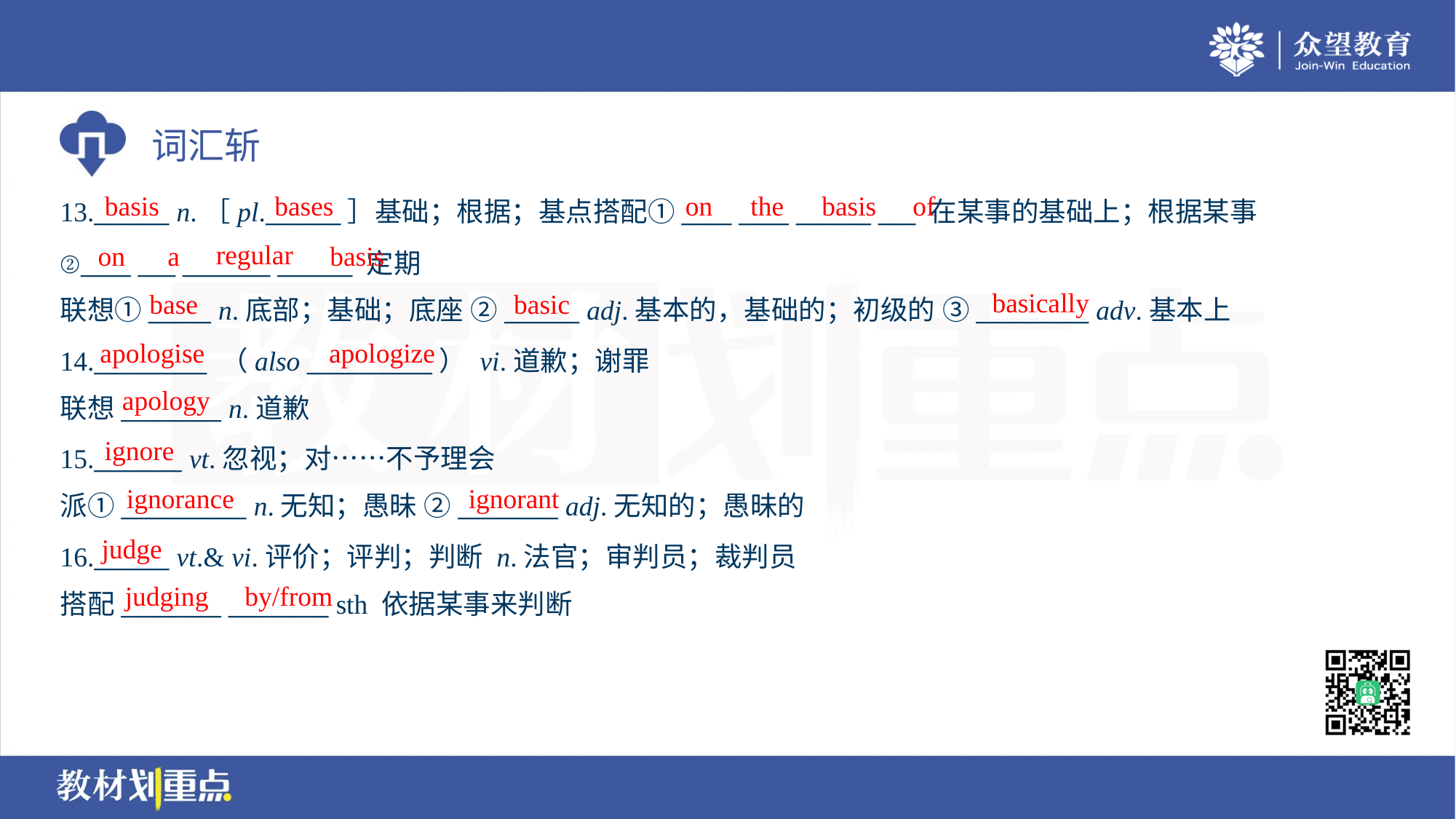

basis
bases
on
the
basis
of
13.______ n.［pl.______］基础；根据；基点搭配①____ ____ ______ ___ 在某事的基础上；根据某事
regular
on
a
basis
②____ ___ _______ ______ 定期
联想①_____ n.底部；基础；底座 ②______ adj.基本的，基础的；初级的 ③_________ adv.基本上
basically
base
basic
apologise
apologize
14._________ （also __________） vi.道歉；谢罪
联想________ n.道歉
apology
ignore
15._______ vt.忽视；对……不予理会
派①__________ n.无知；愚昧 ②________ adj.无知的；愚昧的
ignorance
ignorant
judge
16.______ vt.& vi.评价；评判；判断 n.法官；审判员；裁判员
搭配________ ________ sth 依据某事来判断
judging
by/from